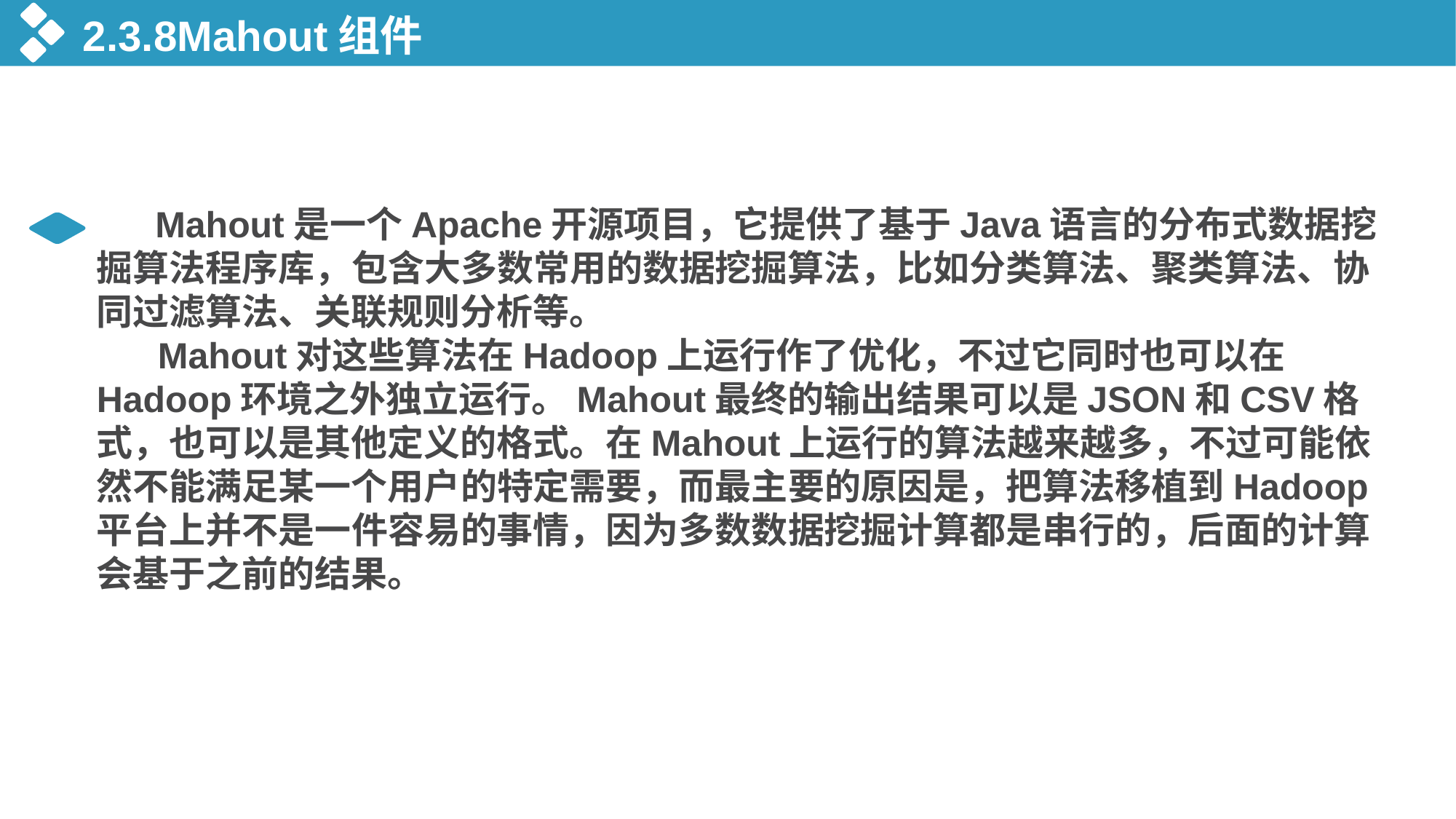

2.3.8Mahout组件
       Mahout是一个Apache开源项目，它提供了基于Java语言的分布式数据挖掘算法程序库，包含大多数常用的数据挖掘算法，比如分类算法、聚类算法、协同过滤算法、关联规则分析等。
      Mahout对这些算法在Hadoop上运行作了优化，不过它同时也可以在Hadoop环境之外独立运行。Mahout最终的输出结果可以是JSON和CSV格式，也可以是其他定义的格式。在Mahout上运行的算法越来越多，不过可能依然不能满足某一个用户的特定需要，而最主要的原因是，把算法移植到Hadoop平台上并不是一件容易的事情，因为多数数据挖掘计算都是串行的，后面的计算会基于之前的结果。